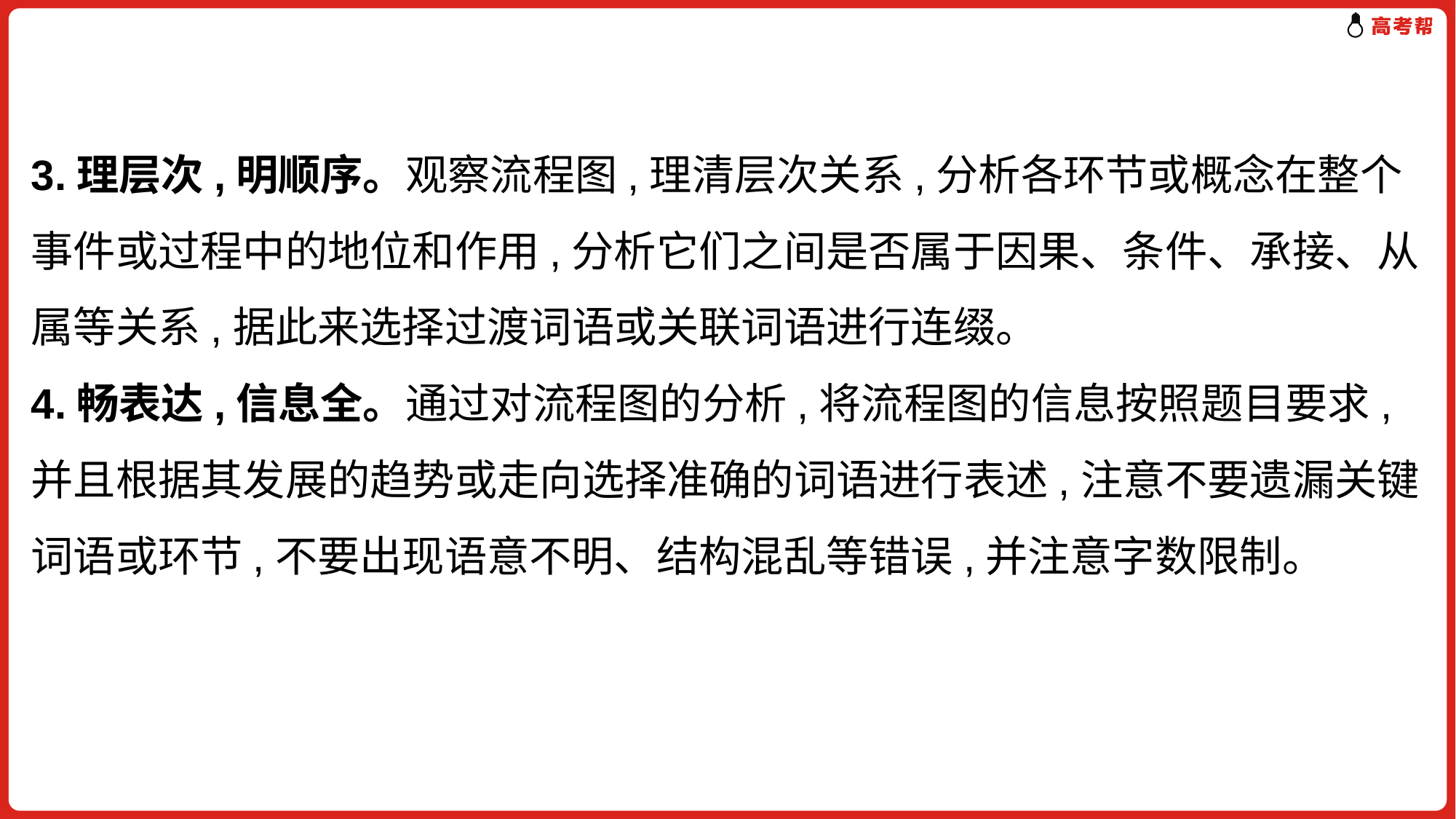

3.理层次,明顺序。观察流程图,理清层次关系,分析各环节或概念在整个事件或过程中的地位和作用,分析它们之间是否属于因果、条件、承接、从属等关系,据此来选择过渡词语或关联词语进行连缀。
4.畅表达,信息全。通过对流程图的分析,将流程图的信息按照题目要求,并且根据其发展的趋势或走向选择准确的词语进行表述,注意不要遗漏关键词语或环节,不要出现语意不明、结构混乱等错误,并注意字数限制。